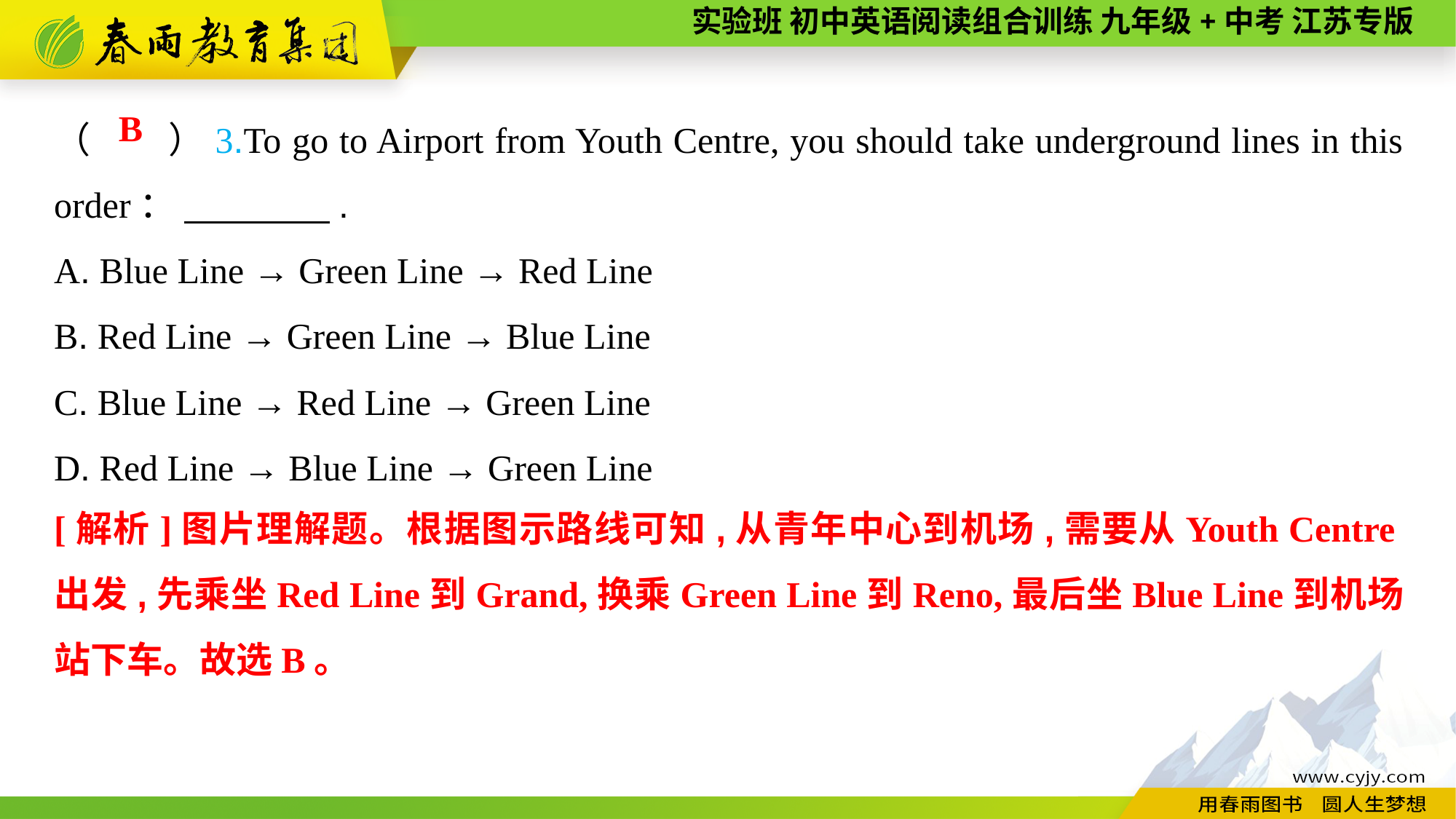

（　　）3.To go to Airport from Youth Centre, you should take underground lines in this order： 　　　　.
A. Blue Line → Green Line → Red Line
B. Red Line → Green Line → Blue Line
C. Blue Line → Red Line → Green Line
D. Red Line → Blue Line → Green Line
B
[解析]图片理解题。根据图示路线可知,从青年中心到机场,需要从Youth Centre出发,先乘坐Red Line到Grand,换乘Green Line到Reno,最后坐Blue Line到机场站下车。故选B。